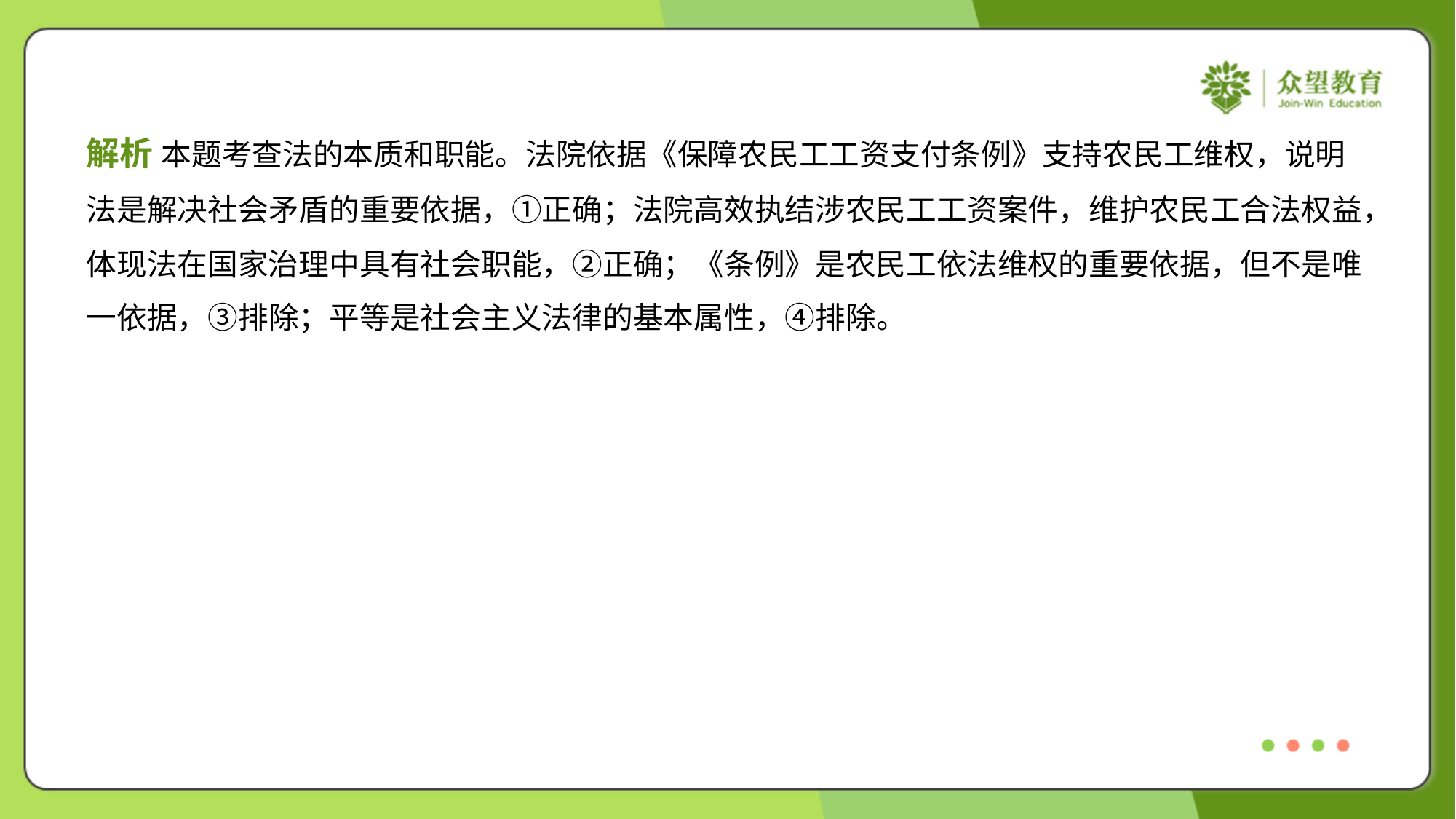

解析 本题考查法的本质和职能。法院依据《保障农民工工资支付条例》支持农民工维权，说明
法是解决社会矛盾的重要依据，①正确；法院高效执结涉农民工工资案件，维护农民工合法权益，
体现法在国家治理中具有社会职能，②正确；《条例》是农民工依法维权的重要依据，但不是唯
一依据，③排除；平等是社会主义法律的基本属性，④排除。